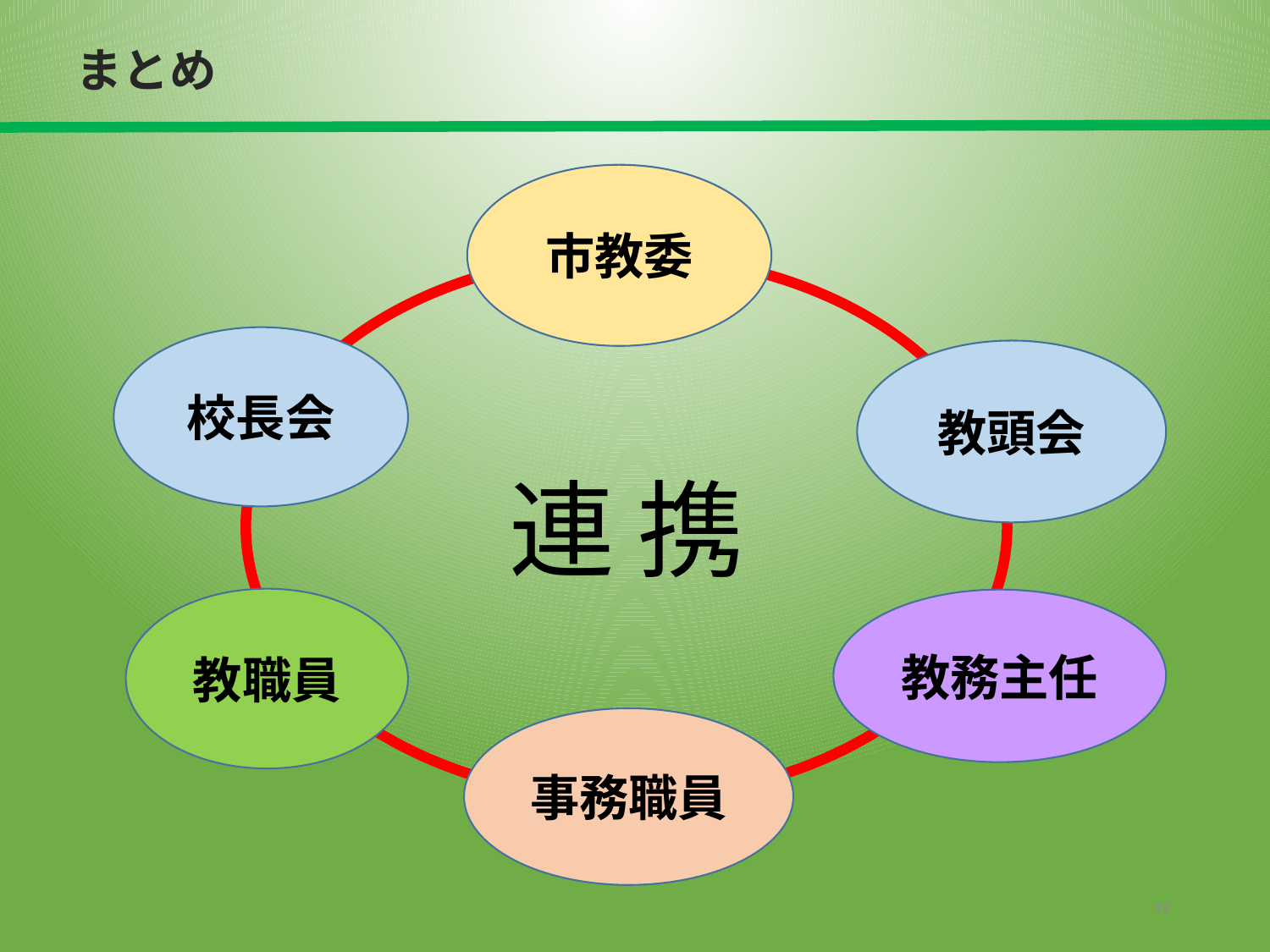

まとめ
市教委
連 携
校長会
教頭会
教職員
教務主任
事務職員
19